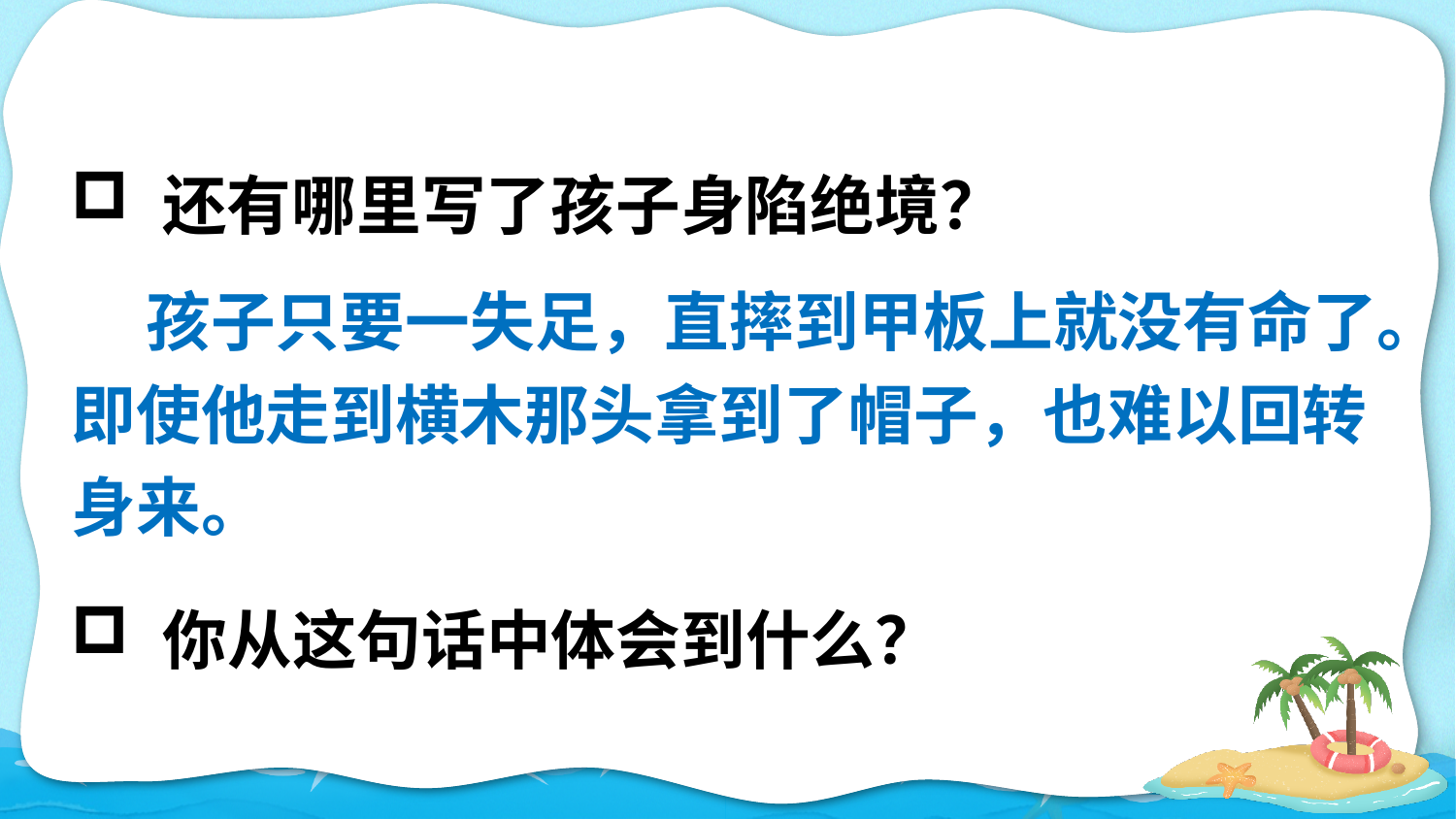

还有哪里写了孩子身陷绝境？
    孩子只要一失足，直摔到甲板上就没有命了。即使他走到横木那头拿到了帽子，也难以回转身来。
你从这句话中体会到什么？